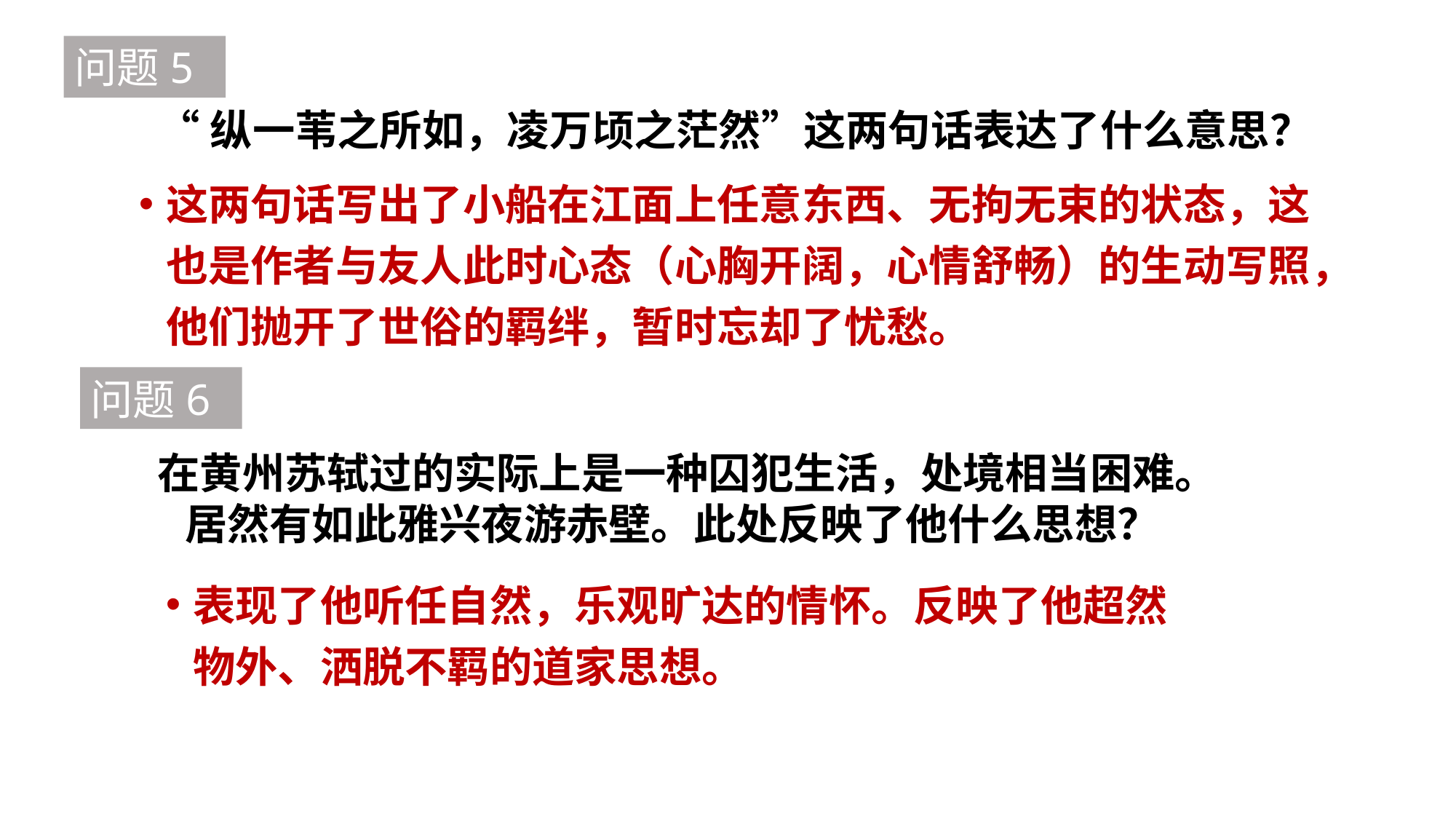

问题5
“纵一苇之所如，凌万顷之茫然”这两句话表达了什么意思？

这两句话写出了小船在江面上任意东西、无拘无束的状态，这也是作者与友人此时心态（心胸开阔，心情舒畅）的生动写照，他们抛开了世俗的羁绊，暂时忘却了忧愁。
问题6
在黄州苏轼过的实际上是一种囚犯生活，处境相当困难。居然有如此雅兴夜游赤壁。此处反映了他什么思想？
表现了他听任自然，乐观旷达的情怀。反映了他超然物外、洒脱不羁的道家思想。